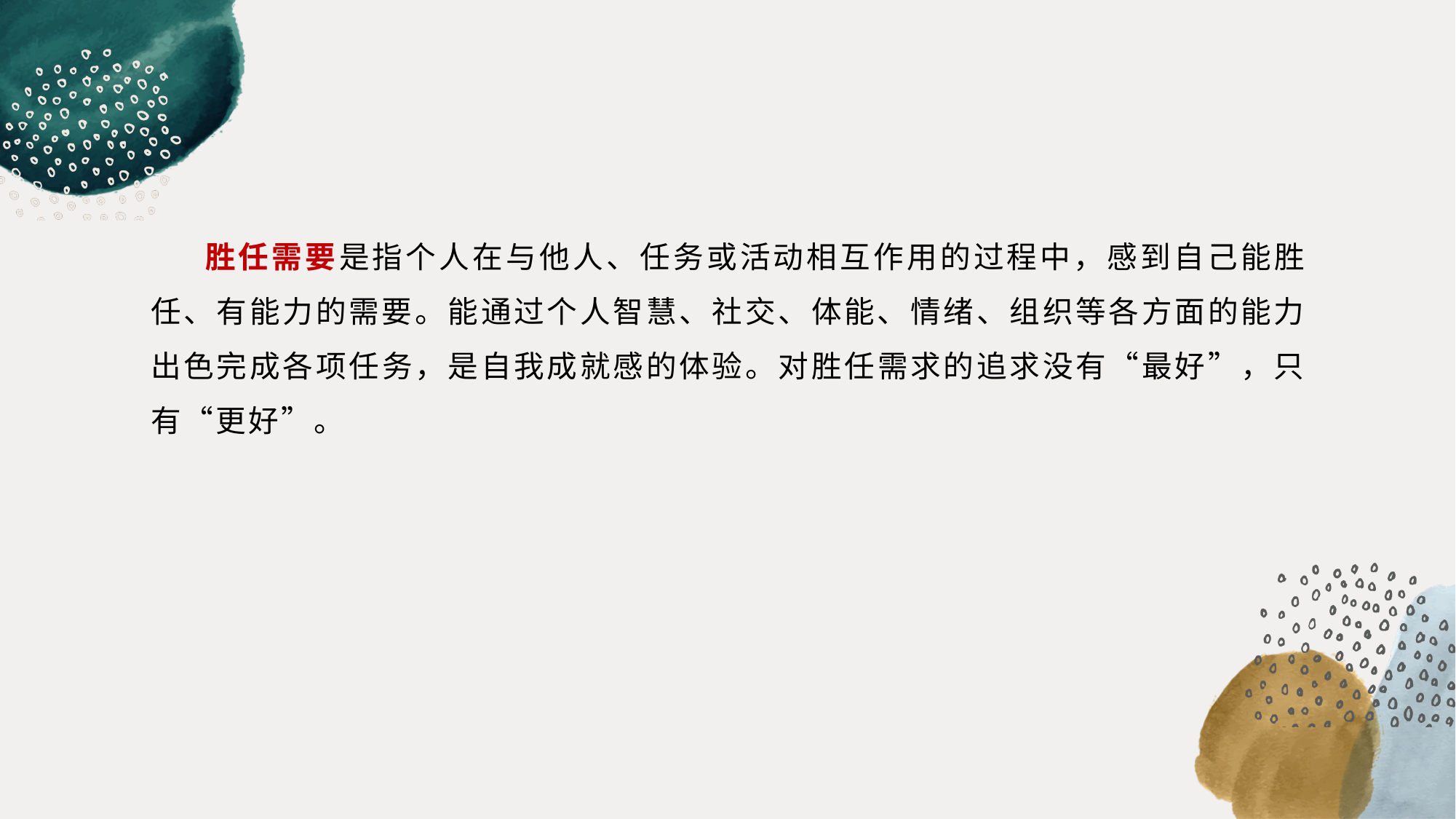

胜任需要是指个人在与他人、任务或活动相互作用的过程中，感到自己能胜任、有能力的需要。能通过个人智慧、社交、体能、情绪、组织等各方面的能力出色完成各项任务，是自我成就感的体验。对胜任需求的追求没有“最好”，只有“更好”。